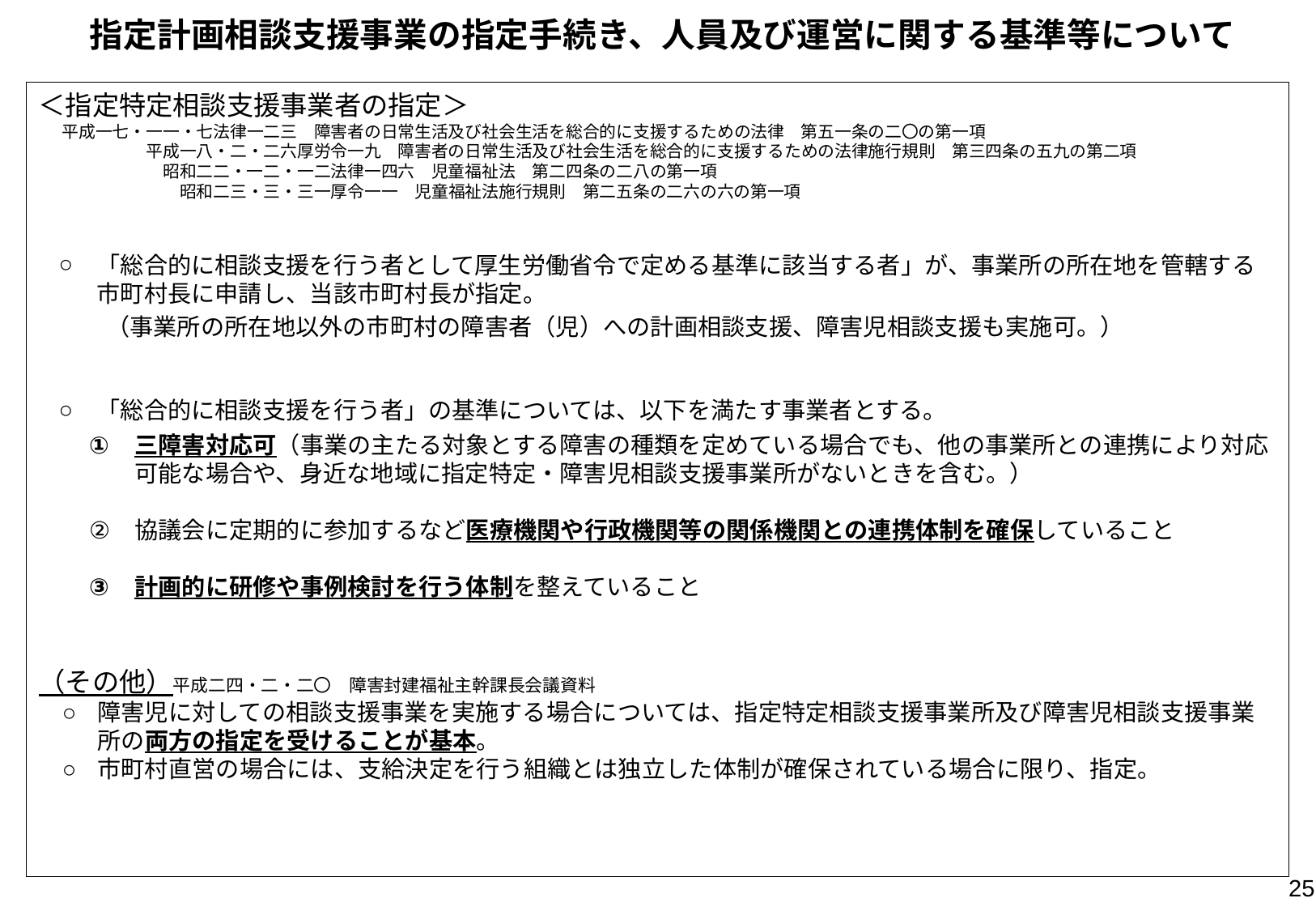

# 指定計画相談支援事業の指定手続き、人員及び運営に関する基準等について
＜指定特定相談支援事業者の指定＞　　　　　　　　　　　　　　　　　　　　　　　　　　　　　　平成一七・一一・七法律一二三　障害者の日常生活及び社会生活を総合的に支援するための法律　第五一条の二〇の第一項　　　　　　　　　　　　　　　　　　　　　　平成一八・二・二六厚労令一九　障害者の日常生活及び社会生活を総合的に支援するための法律施行規則　第三四条の五九の第二項　　　　　　　　　　　　　　昭和二二・一二・一二法律一四六　児童福祉法　第二四条の二八の第一項　　　　　　　　　　　　　　　　　　　　　　　　　　　　　　　　　　　　　　　　昭和二三・三・三一厚令一一　児童福祉法施行規則　第二五条の二六の六の第一項

「総合的に相談支援を行う者として厚生労働省令で定める基準に該当する者」が、事業所の所在地を管轄する市町村長に申請し、当該市町村長が指定。
　　（事業所の所在地以外の市町村の障害者（児）への計画相談支援、障害児相談支援も実施可。）

「総合的に相談支援を行う者」の基準については、以下を満たす事業者とする。
三障害対応可（事業の主たる対象とする障害の種類を定めている場合でも、他の事業所との連携により対応可能な場合や、身近な地域に指定特定・障害児相談支援事業所がないときを含む。）

協議会に定期的に参加するなど医療機関や行政機関等の関係機関との連携体制を確保していること

計画的に研修や事例検討を行う体制を整えていること

（その他）平成二四・二・二〇　障害封建福祉主幹課長会議資料
障害児に対しての相談支援事業を実施する場合については、指定特定相談支援事業所及び障害児相談支援事業所の両方の指定を受けることが基本。
市町村直営の場合には、支給決定を行う組織とは独立した体制が確保されている場合に限り、指定。

25